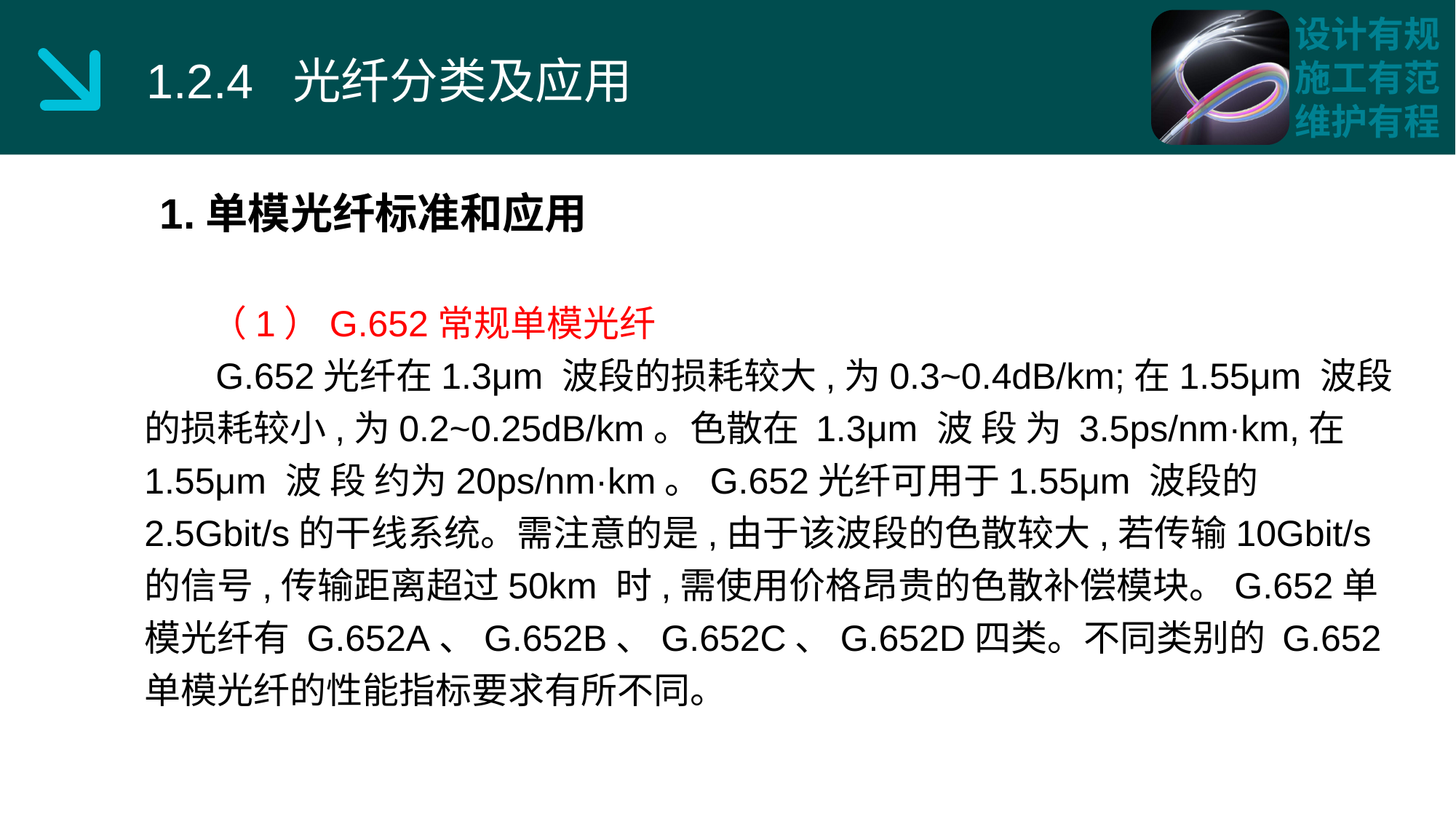

1.2.4  光纤分类及应用

1.单模光纤标准和应用
       （1）G.652常规单模光纤
       G.652光纤在1.3μm 波段的损耗较大,为0.3~0.4dB/km;在1.55μm 波段的损耗较小,为0.2~0.25dB/km。色散在 1.3μm 波 段 为 3.5ps/nm·km,在 1.55μm 波 段 约为20ps/nm·km。G.652光纤可用于1.55μm 波段的2.5Gbit/s的干线系统。需注意的是,由于该波段的色散较大,若传输10Gbit/s的信号,传输距离超过50km 时,需使用价格昂贵的色散补偿模块。G.652单模光纤有 G.652A、G.652B、G.652C、G.652D四类。不同类别的 G.652单模光纤的性能指标要求有所不同。